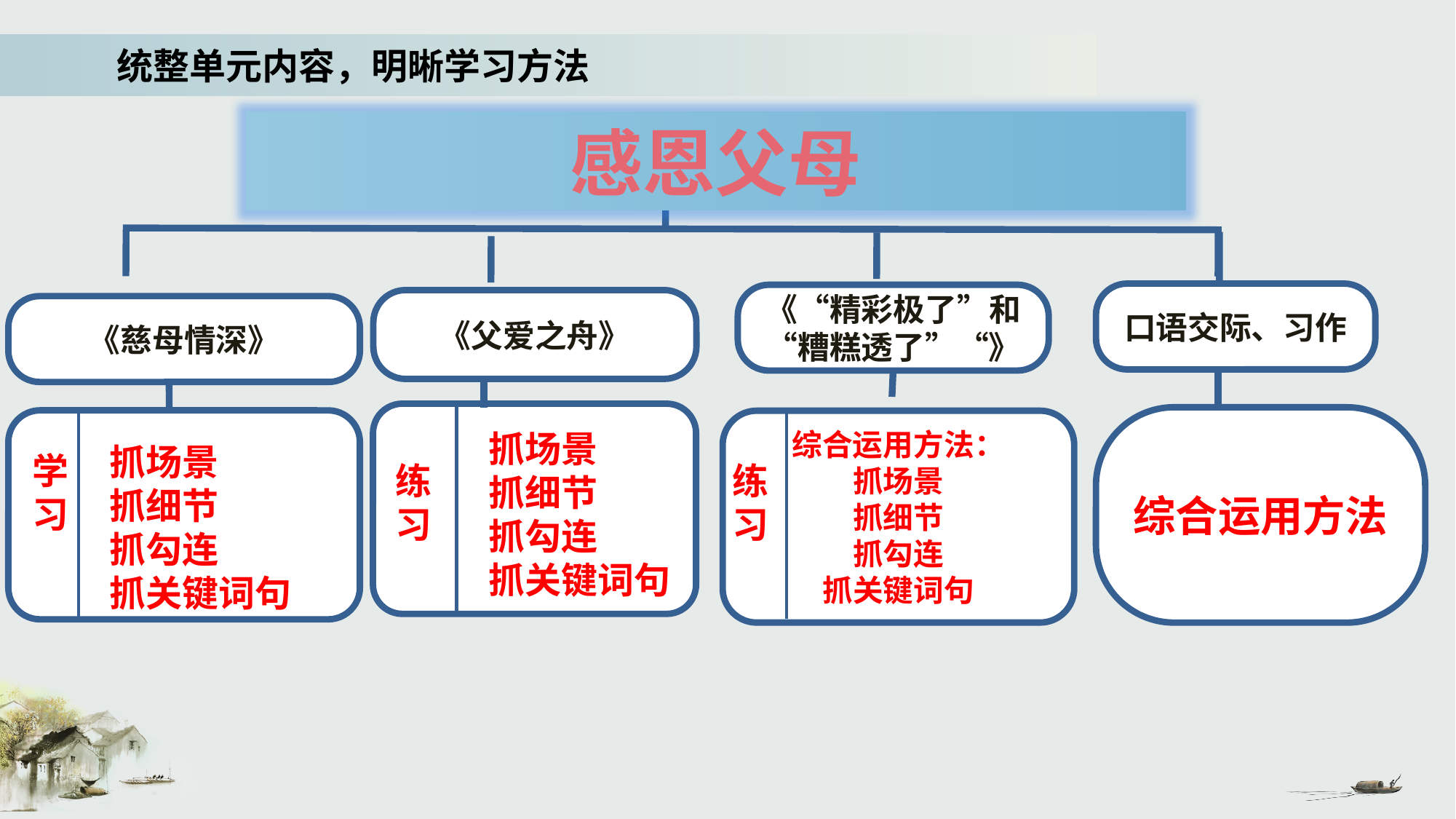

统整单元内容，明晰学习方法
感恩父母
口语交际、习作
综合运用方法
《“精彩极了”和“糟糕透了”“》

综合运用方法：
抓场景
抓细节
抓勾连
抓关键词句

练习
《父爱之舟》

《慈母情深》

学
习
抓场景
抓细节
抓勾连
抓关键词句

抓场景
抓细节
抓勾连
抓关键词句
练习